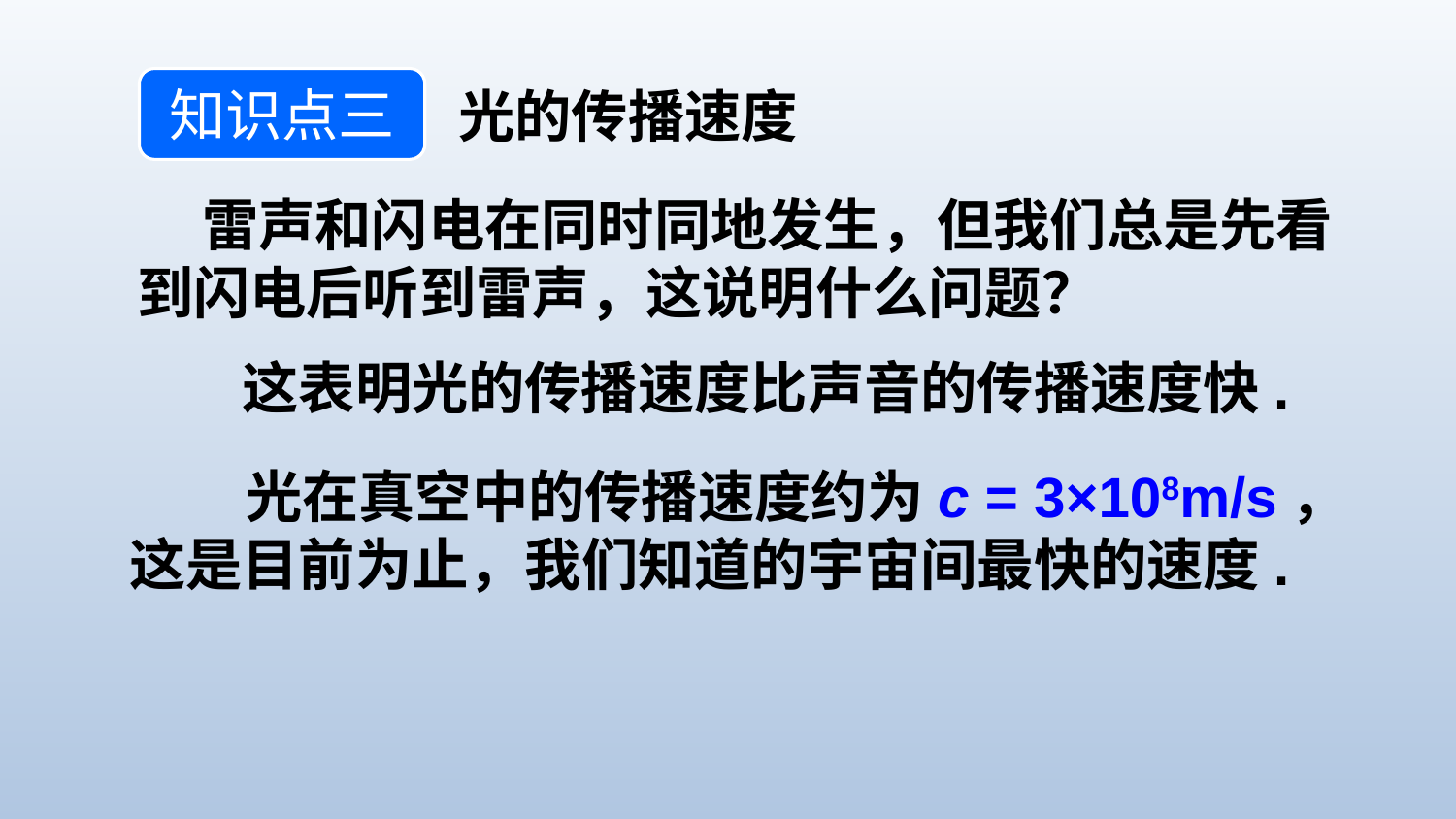

知识点三
光的传播速度
    雷声和闪电在同时同地发生，但我们总是先看到闪电后听到雷声，这说明什么问题？
这表明光的传播速度比声音的传播速度快.
        光在真空中的传播速度约为c = 3×108m/s，这是目前为止，我们知道的宇宙间最快的速度.